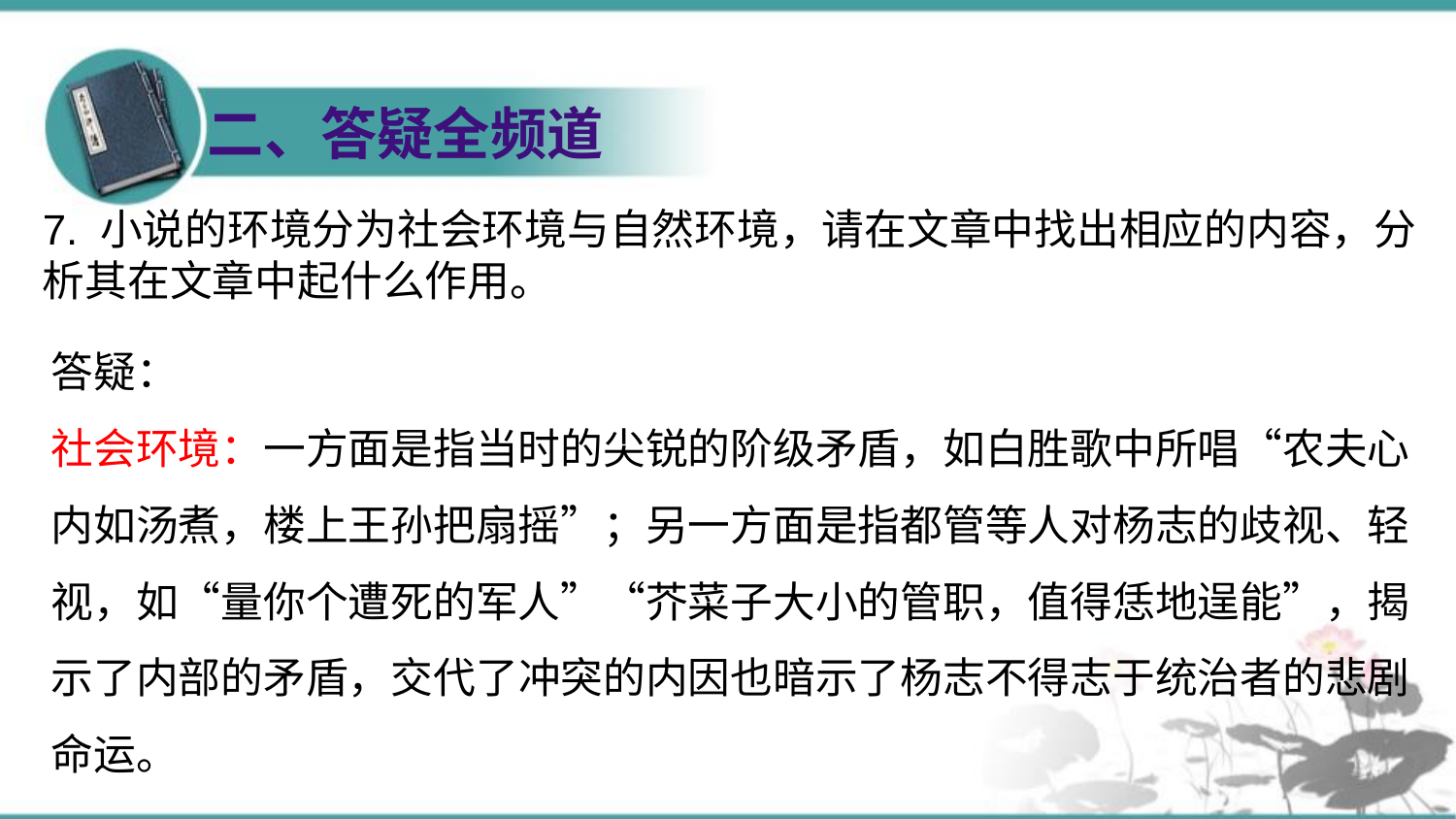

二、答疑全频道
7. 小说的环境分为社会环境与自然环境，请在文章中找出相应的内容，分析其在文章中起什么作用。
答疑：
社会环境：一方面是指当时的尖锐的阶级矛盾，如白胜歌中所唱“农夫心内如汤煮，楼上王孙把扇摇”；另一方面是指都管等人对杨志的歧视、轻视，如“量你个遭死的军人”“芥菜子大小的管职，值得恁地逞能”，揭示了内部的矛盾，交代了冲突的内因也暗示了杨志不得志于统治者的悲剧命运。